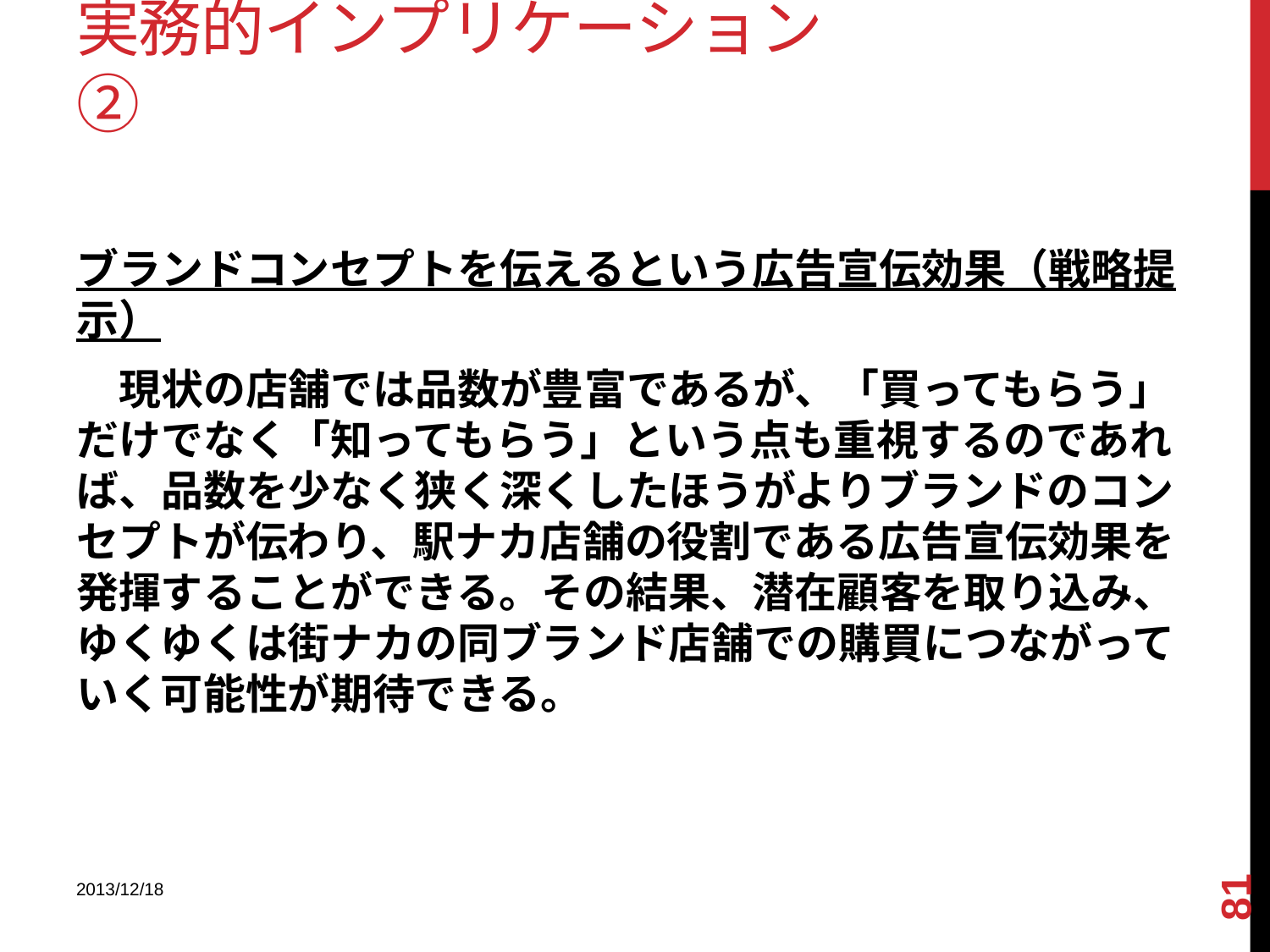

# 実務的インプリケーション②
ブランドコンセプトを伝えるという広告宣伝効果（戦略提示）
　現状の店舗では品数が豊富であるが、「買ってもらう」だけでなく「知ってもらう」という点も重視するのであれば、品数を少なく狭く深くしたほうがよりブランドのコンセプトが伝わり、駅ナカ店舗の役割である広告宣伝効果を発揮することができる。その結果、潜在顧客を取り込み、ゆくゆくは街ナカの同ブランド店舗での購買につながっていく可能性が期待できる。

81
2013/12/18